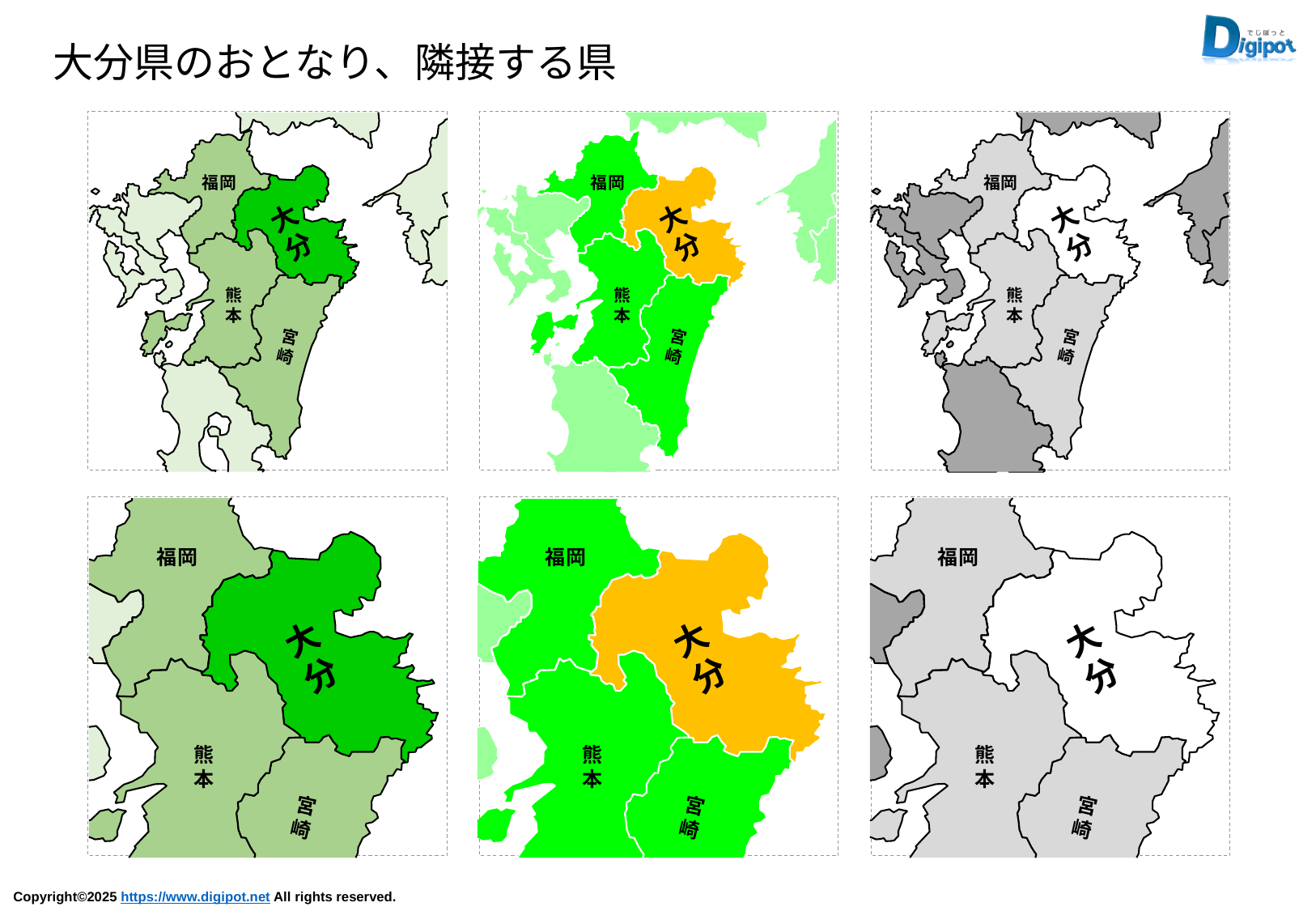

大分県のおとなり、隣接する県

福岡
大
分
熊
本
宮
崎

福岡
大
分
熊
本
宮
崎

福岡
大
分
熊
本
宮
崎

福岡
大
分
熊
本
宮
崎

福岡
大
分
熊
本
宮
崎

福岡
大
分
熊
本
宮
崎